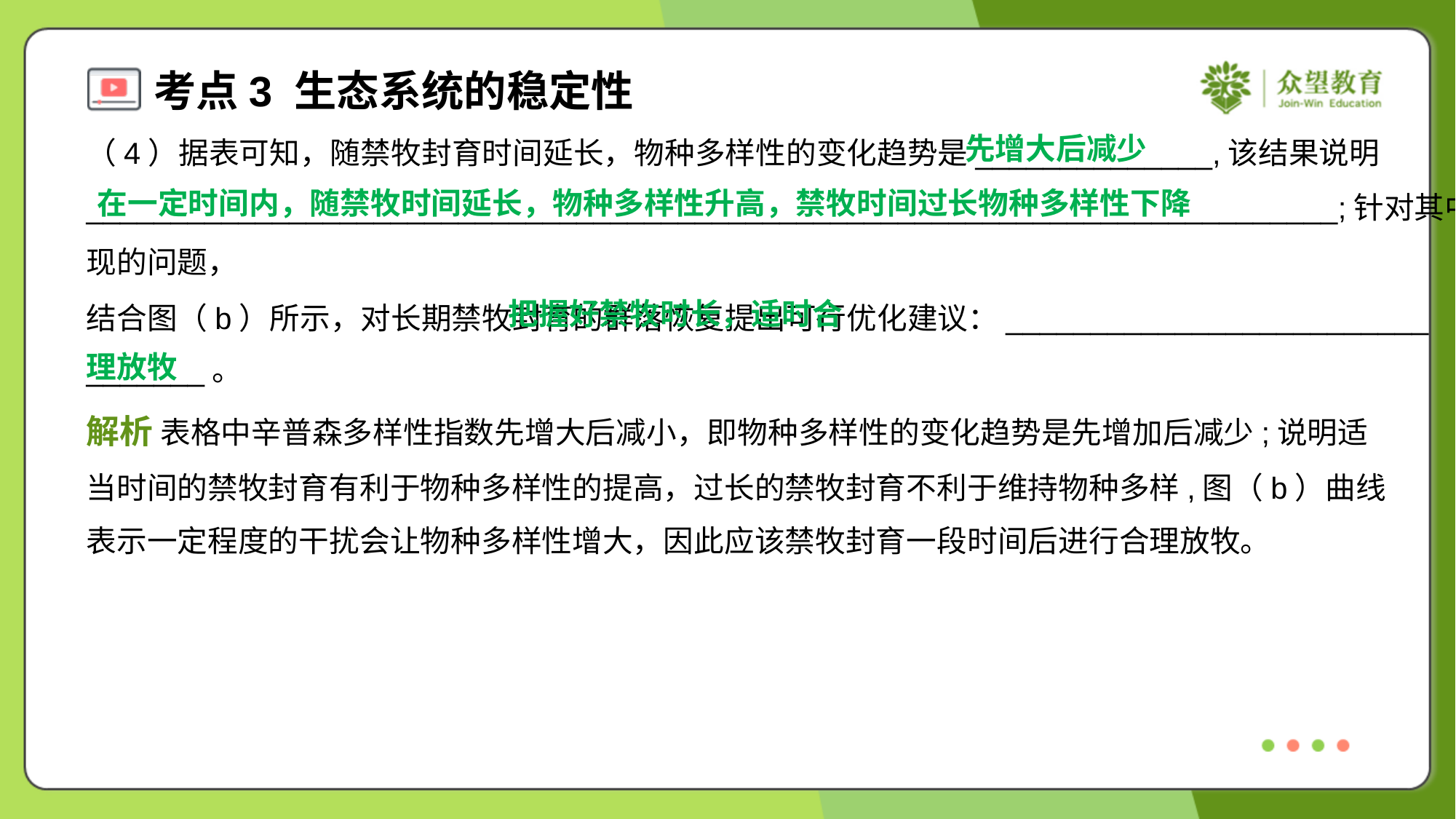

先增大后减少
（4）据表可知，随禁牧封育时间延长，物种多样性的变化趋势是______________,该结果说明
__________________________________________________________________________;针对其中出
现的问题，
结合图（b）所示，对长期禁牧封育的群落恢复提出可行优化建议：_________________________
_______。
在一定时间内，随禁牧时间延长，物种多样性升高，禁牧时间过长物种多样性下降
                                                            把握好禁牧时长，适时合
理放牧
解析 表格中辛普森多样性指数先增大后减小，即物种多样性的变化趋势是先增加后减少;说明适
当时间的禁牧封育有利于物种多样性的提高，过长的禁牧封育不利于维持物种多样,图（b）曲线
表示一定程度的干扰会让物种多样性增大，因此应该禁牧封育一段时间后进行合理放牧。